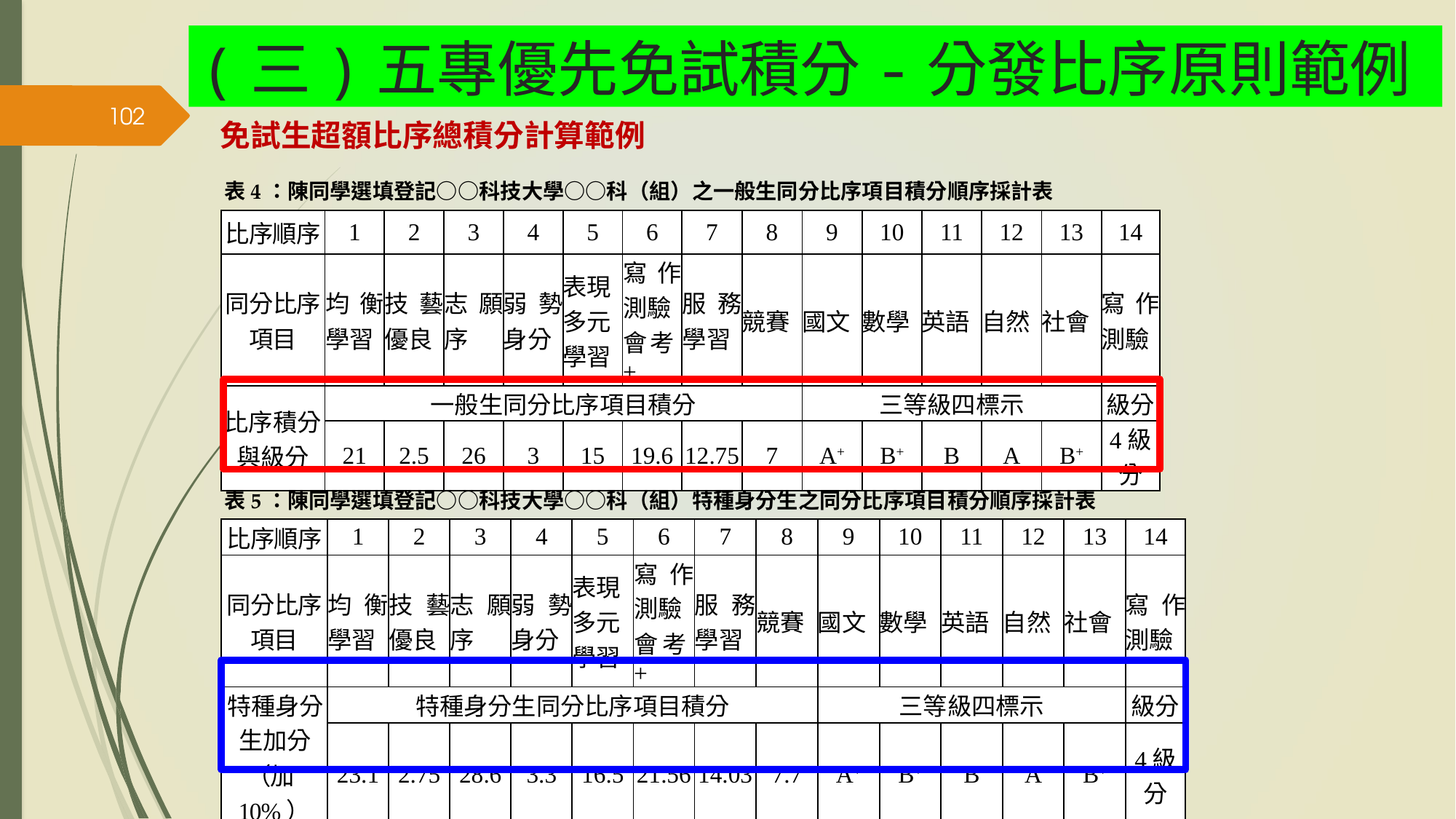

(三)五專優先免試積分-分發比序原則範例
102
免試生超額比序總積分計算範例
表4：陳同學選填登記○○科技大學○○科（組）之一般生同分比序項目積分順序採計表
| 比序順序 | 1 | 2 | 3 | 4 | 5 | 6 | 7 | 8 | 9 | 10 | 11 | 12 | 13 | 14 |
| --- | --- | --- | --- | --- | --- | --- | --- | --- | --- | --- | --- | --- | --- | --- |
| 同分比序項目 | 均衡學習 | 技藝優良 | 志願序 | 弱勢身分 | 表現 多元學習 | 寫作測驗 會考+ | 服務學習 | 競賽 | 國文 | 數學 | 英語 | 自然 | 社會 | 寫作測驗 |
| 比序積分 與級分 | 一般生同分比序項目積分 |  |  |  |  |  |  |  | 三等級四標示 |  |  |  |  | 級分 |
|  | 21 | 2.5 | 26 | 3 | 15 | 19.6 | 12.75 | 7 | A+ | B+ | B | A | B+ | 4級分 |

表5：陳同學選填登記○○科技大學○○科（組）特種身分生之同分比序項目積分順序採計表
| 比序順序 | 1 | 2 | 3 | 4 | 5 | 6 | 7 | 8 | 9 | 10 | 11 | 12 | 13 | 14 |
| --- | --- | --- | --- | --- | --- | --- | --- | --- | --- | --- | --- | --- | --- | --- |
| 同分比序項目 | 均衡學習 | 技藝優良 | 志願序 | 弱勢身分 | 表現 多元學習 | 寫作測驗 會考+ | 服務學習 | 競賽 | 國文 | 數學 | 英語 | 自然 | 社會 | 寫作測驗 |
| 特種身分生加分 （加10%） | 特種身分生同分比序項目積分 |  |  |  |  |  |  |  | 三等級四標示 |  |  |  |  | 級分 |
|  | 23.1 | 2.75 | 28.6 | 3.3 | 16.5 | 21.56 | 14.03 | 7.7 | A+ | B+ | B | A | B+ | 4級分 |
| 註：陳同學未持有原住民文化及語言能力證明，加分比率以10%計算。 |  |  |  |  |  |  |  |  |  |  |  |  |  |  |